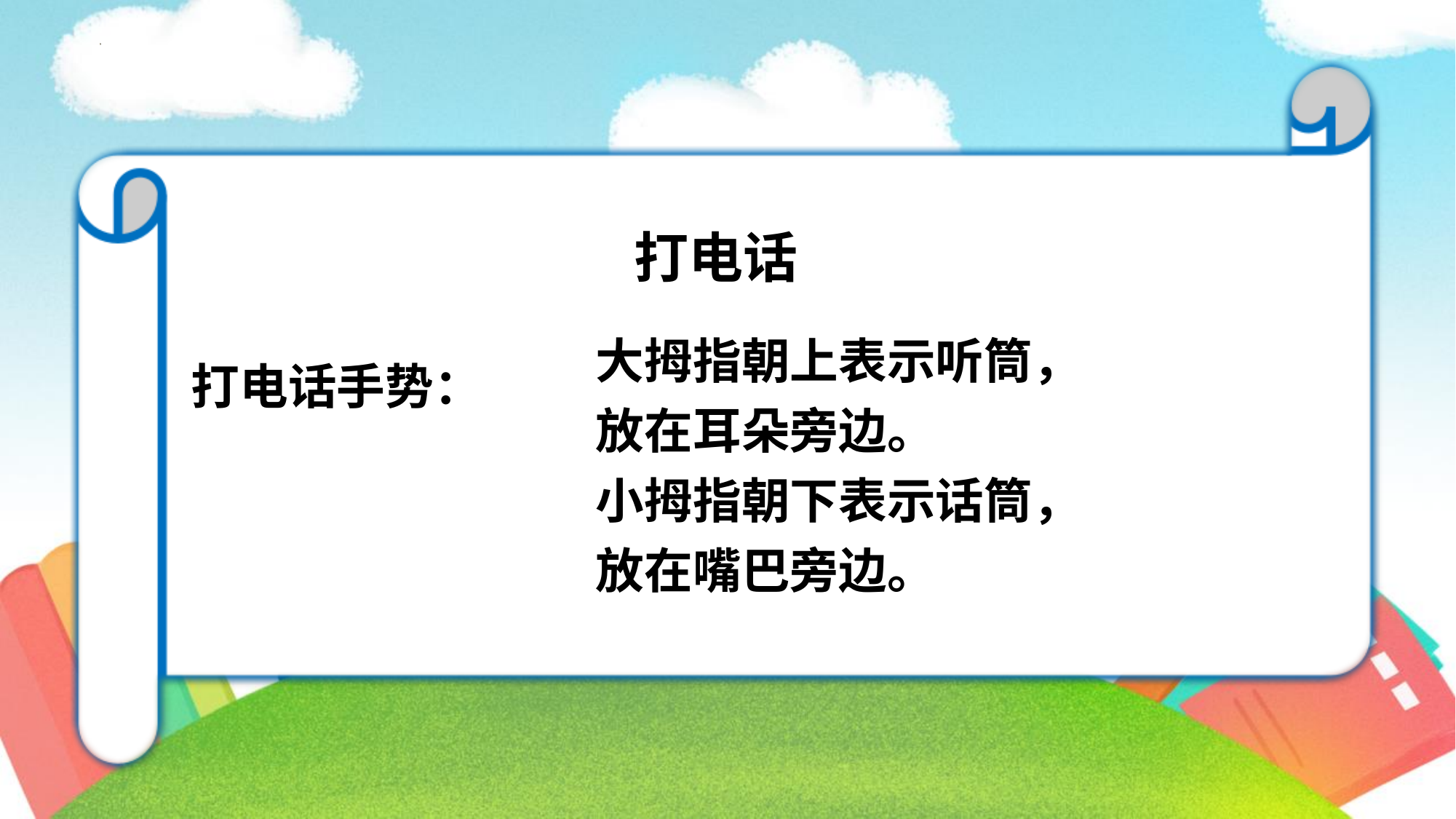

打电话
大拇指朝上表示听筒，放在耳朵旁边。
小拇指朝下表示话筒，
放在嘴巴旁边。
打电话手势：